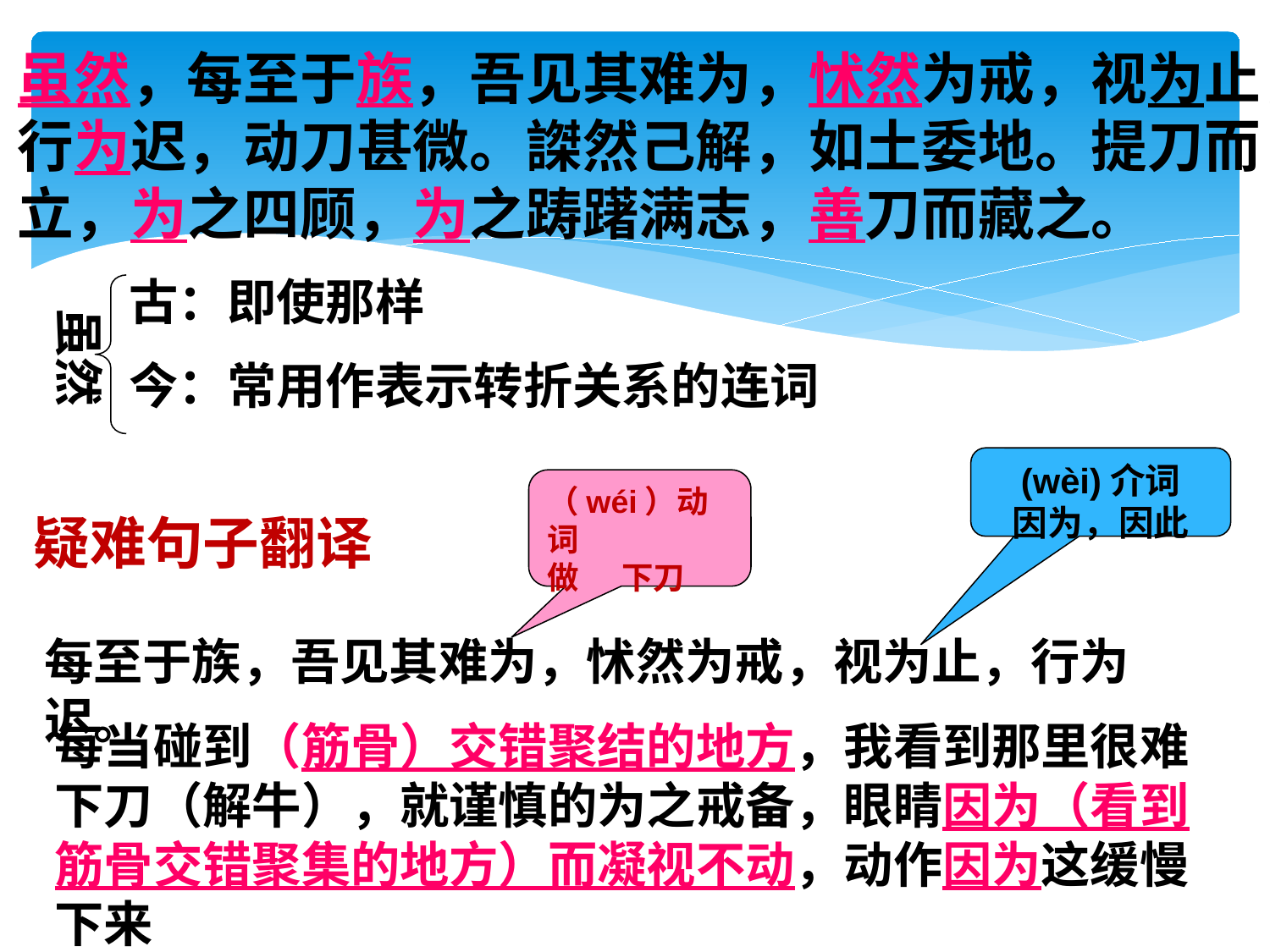

# 虽然，每至于族，吾见其难为，怵然为戒，视为止，行为迟，动刀甚微。謋然己解，如土委地。提刀而立，为之四顾，为之踌躇满志，善刀而藏之。
古：即使那样
今：常用作表示转折关系的连词

虽然
(wèi)介词
因为，因此
（wéi）动词
做      下刀

疑难句子翻译
每至于族，吾见其难为，怵然为戒，视为止，行为迟。
每当碰到（筋骨）交错聚结的地方，我看到那里很难下刀（解牛），就谨慎的为之戒备，眼睛因为（看到筋骨交错聚集的地方）而凝视不动，动作因为这缓慢下来